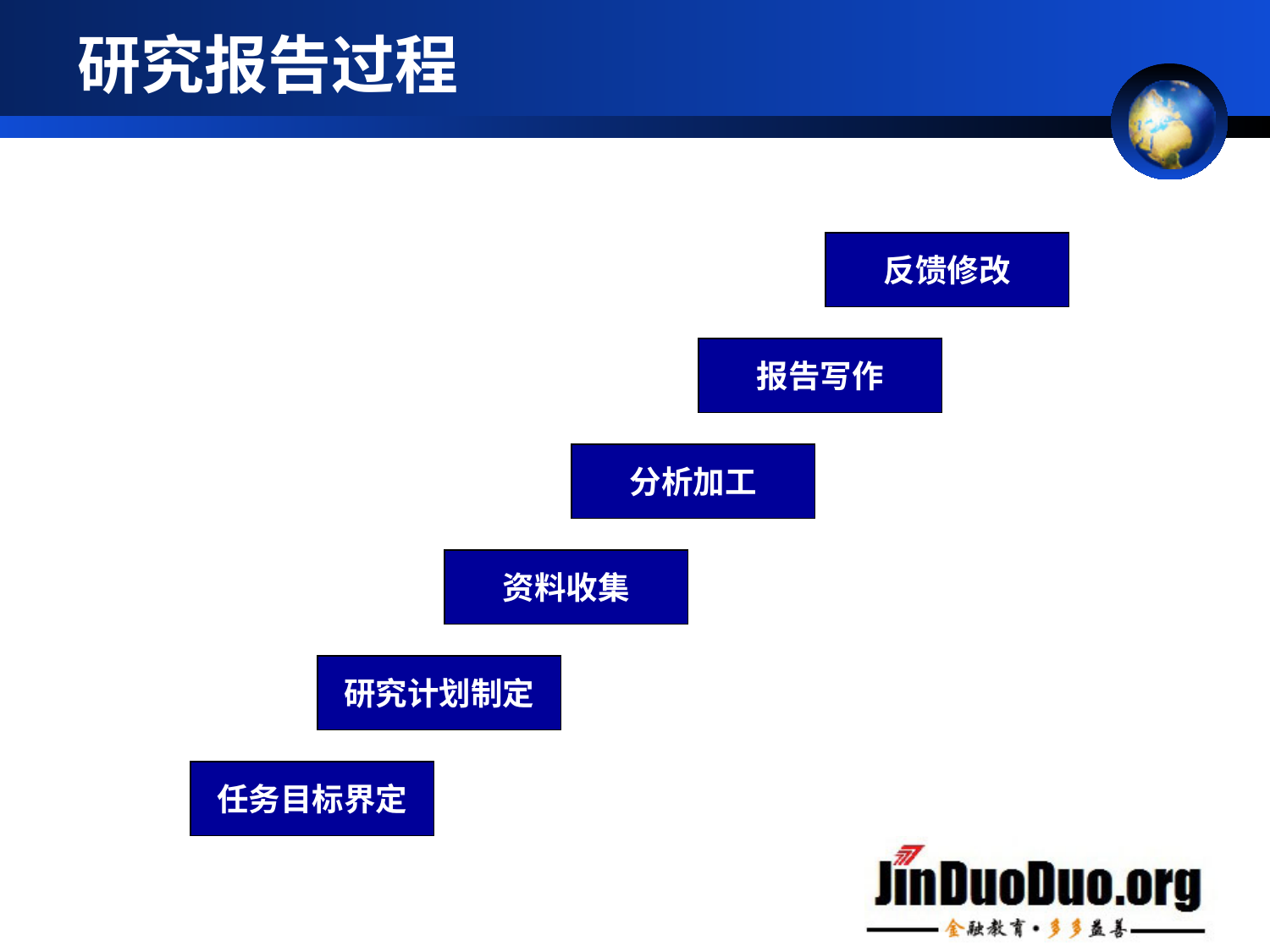

# 研究报告过程
反馈修改
报告写作
分析加工
资料收集
研究计划制定
任务目标界定